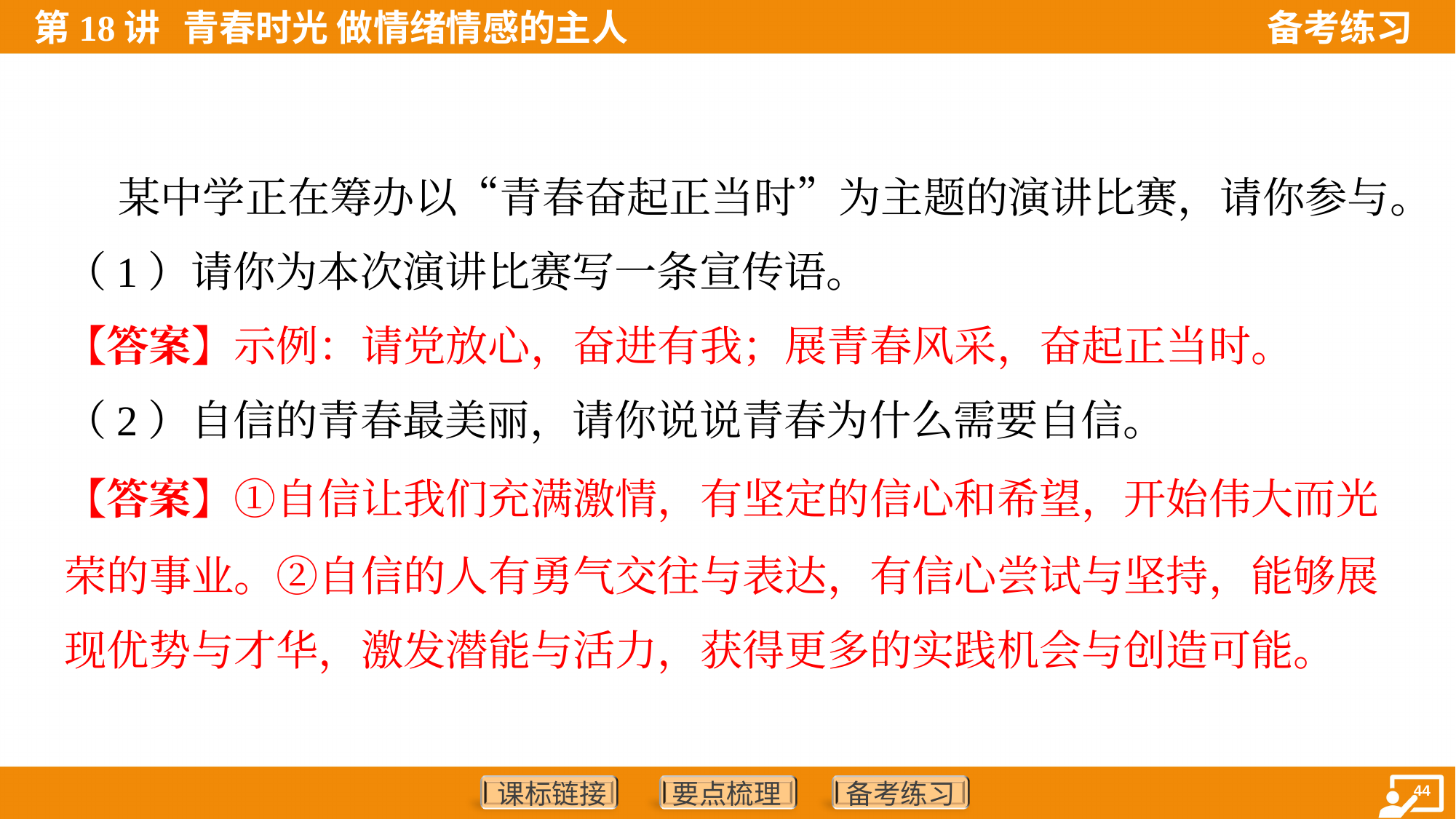

某中学正在筹办以“青春奋起正当时”为主题的演讲比赛，请你参与。
（1）请你为本次演讲比赛写一条宣传语。
【答案】示例：请党放心，奋进有我；展青春风采，奋起正当时。
（2）自信的青春最美丽，请你说说青春为什么需要自信。
【答案】①自信让我们充满激情，有坚定的信心和希望，开始伟大而光
荣的事业。②自信的人有勇气交往与表达，有信心尝试与坚持，能够展
现优势与才华，激发潜能与活力，获得更多的实践机会与创造可能。